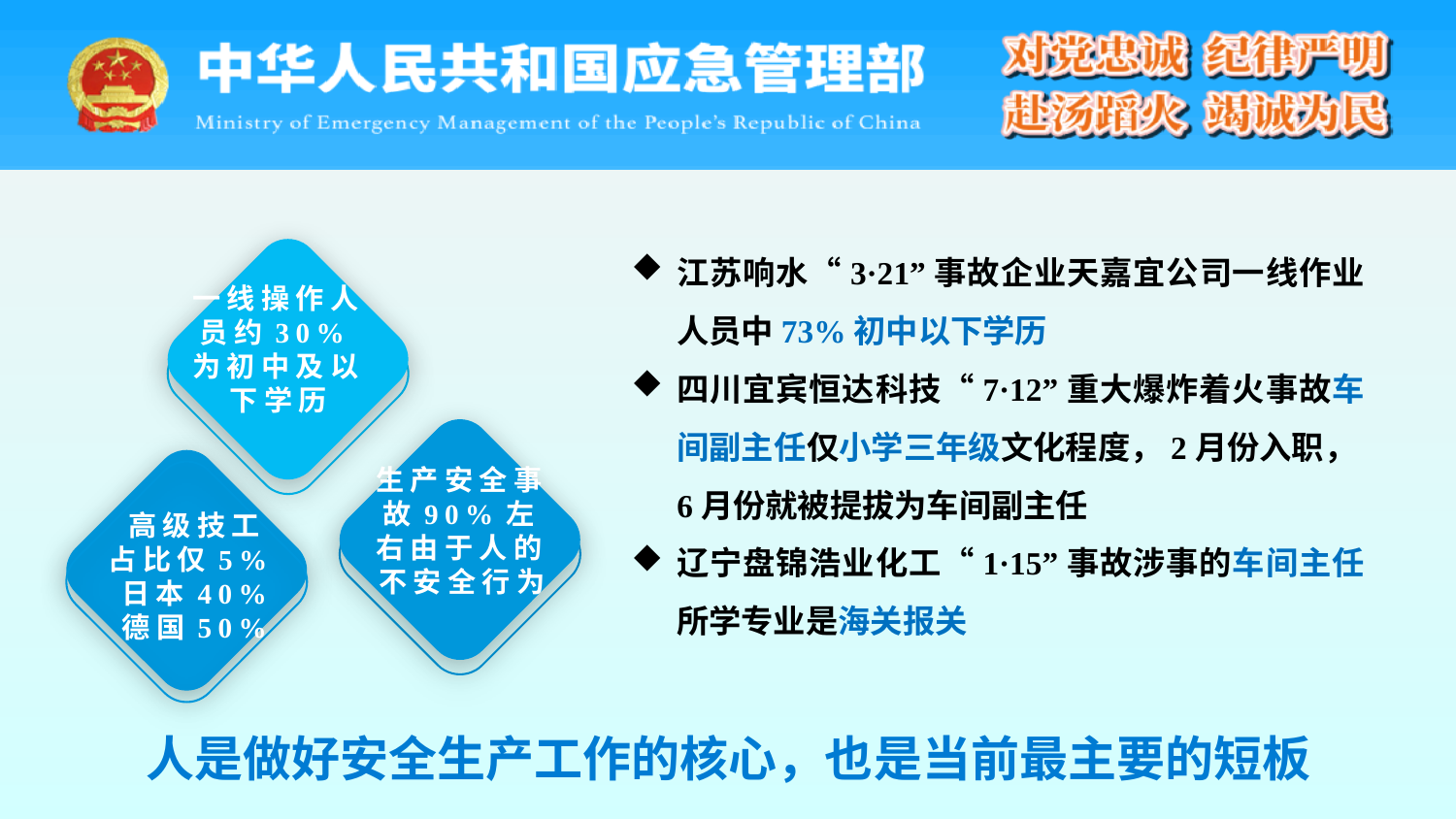

江苏响水“3·21”事故企业天嘉宜公司一线作业人员中73%初中以下学历
四川宜宾恒达科技“7·12”重大爆炸着火事故车间副主任仅小学三年级文化程度，2月份入职，6月份就被提拔为车间副主任
辽宁盘锦浩业化工“1·15”事故涉事的车间主任所学专业是海关报关

一线操作人员约30%为初中及以下学历

生产安全事故90%左右由于人的不安全行为

高级技工
占比仅5%日本40%
德国50%
人是做好安全生产工作的核心，也是当前最主要的短板
77